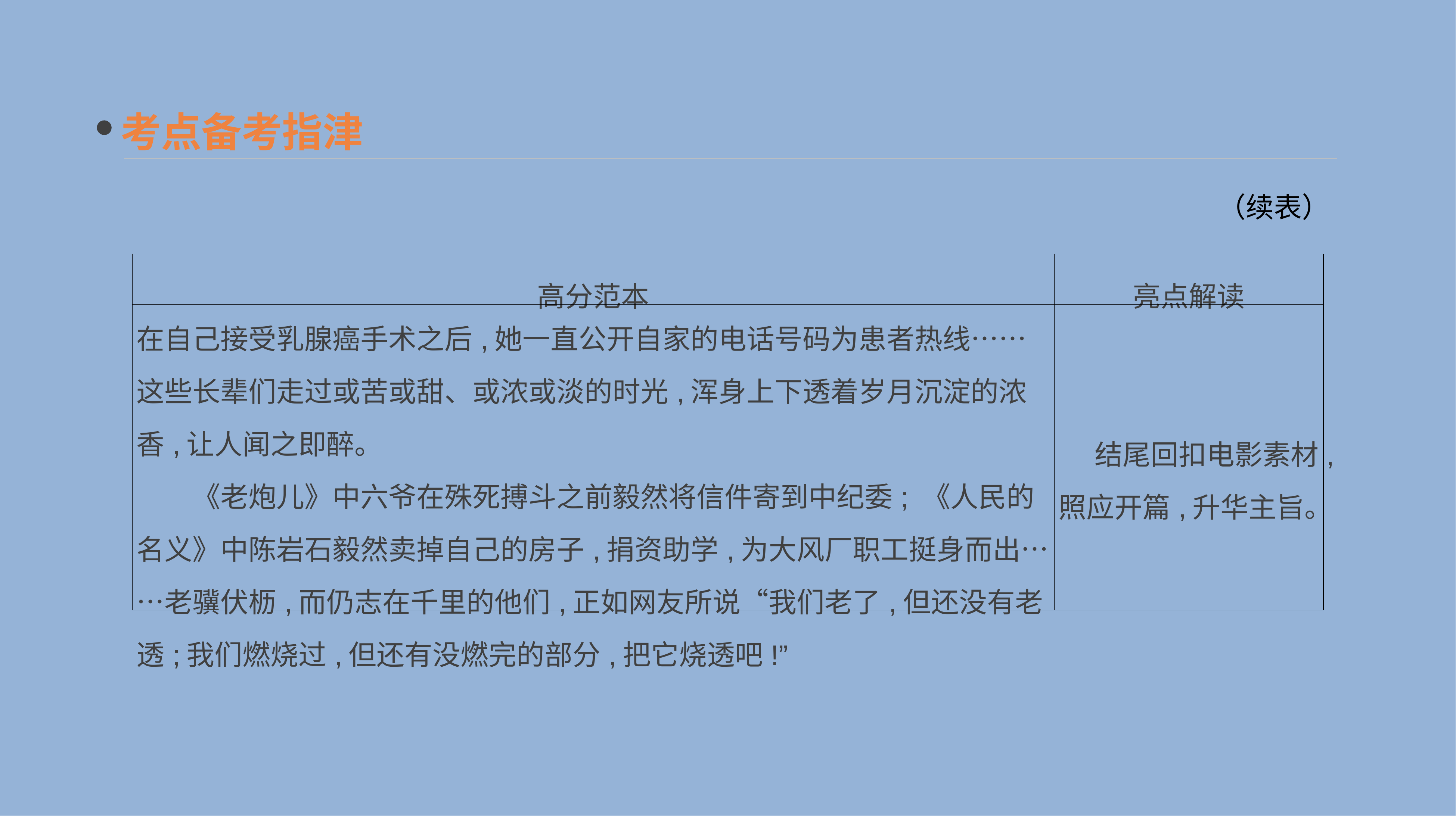

考点备考指津

（续表）
| 高分范本 | 亮点解读 |
| --- | --- |
| 在自己接受乳腺癌手术之后,她一直公开自家的电话号码为患者热线……这些长辈们走过或苦或甜、或浓或淡的时光,浑身上下透着岁月沉淀的浓香,让人闻之即醉。 　　《老炮儿》中六爷在殊死搏斗之前毅然将信件寄到中纪委; 《人民的名义》中陈岩石毅然卖掉自己的房子,捐资助学,为大风厂职工挺身而出……老骥伏枥,而仍志在千里的他们,正如网友所说“我们老了,但还没有老透;我们燃烧过,但还有没燃完的部分,把它烧透吧!” | 结尾回扣电影素材,照应开篇,升华主旨。 |